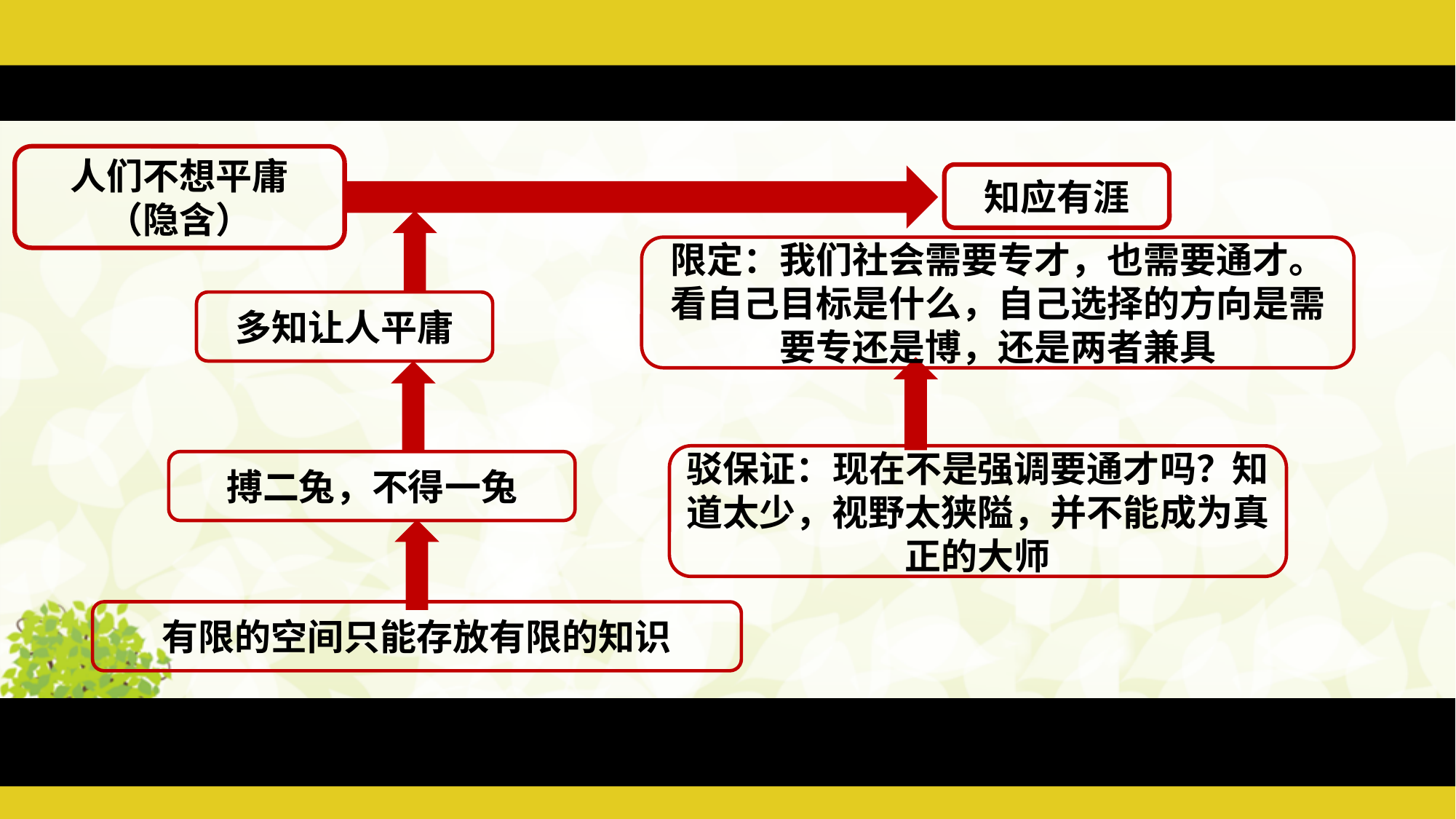

人们不想平庸
（隐含）
知应有涯

限定：我们社会需要专才，也需要通才。看自己目标是什么，自己选择的方向是需要专还是博，还是两者兼具
多知让人平庸

驳保证：现在不是强调要通才吗？知道太少，视野太狭隘，并不能成为真正的大师
搏二兔，不得一兔

有限的空间只能存放有限的知识